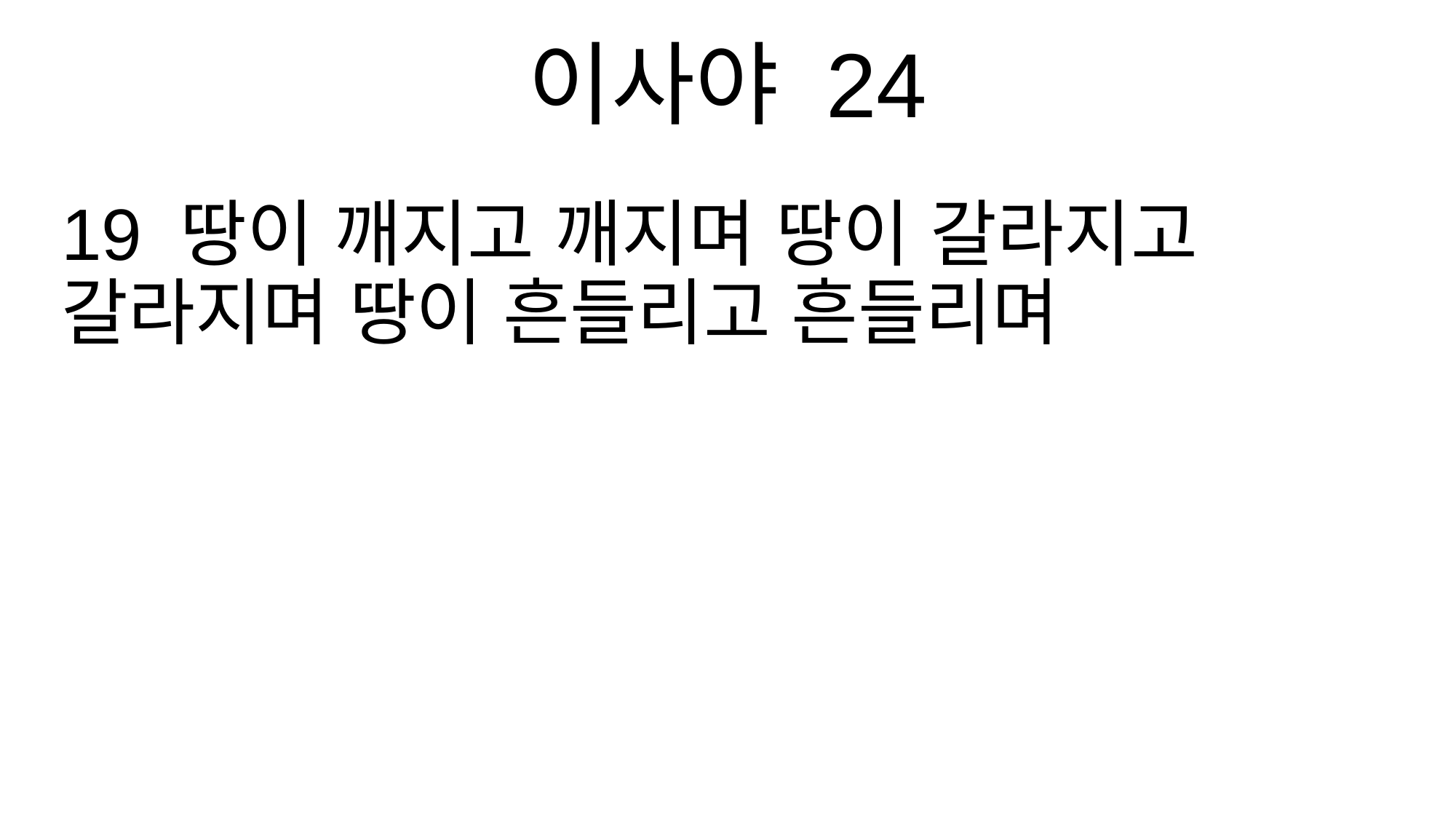

이사야 24
19 땅이 깨지고 깨지며 땅이 갈라지고 갈라지며 땅이 흔들리고 흔들리며